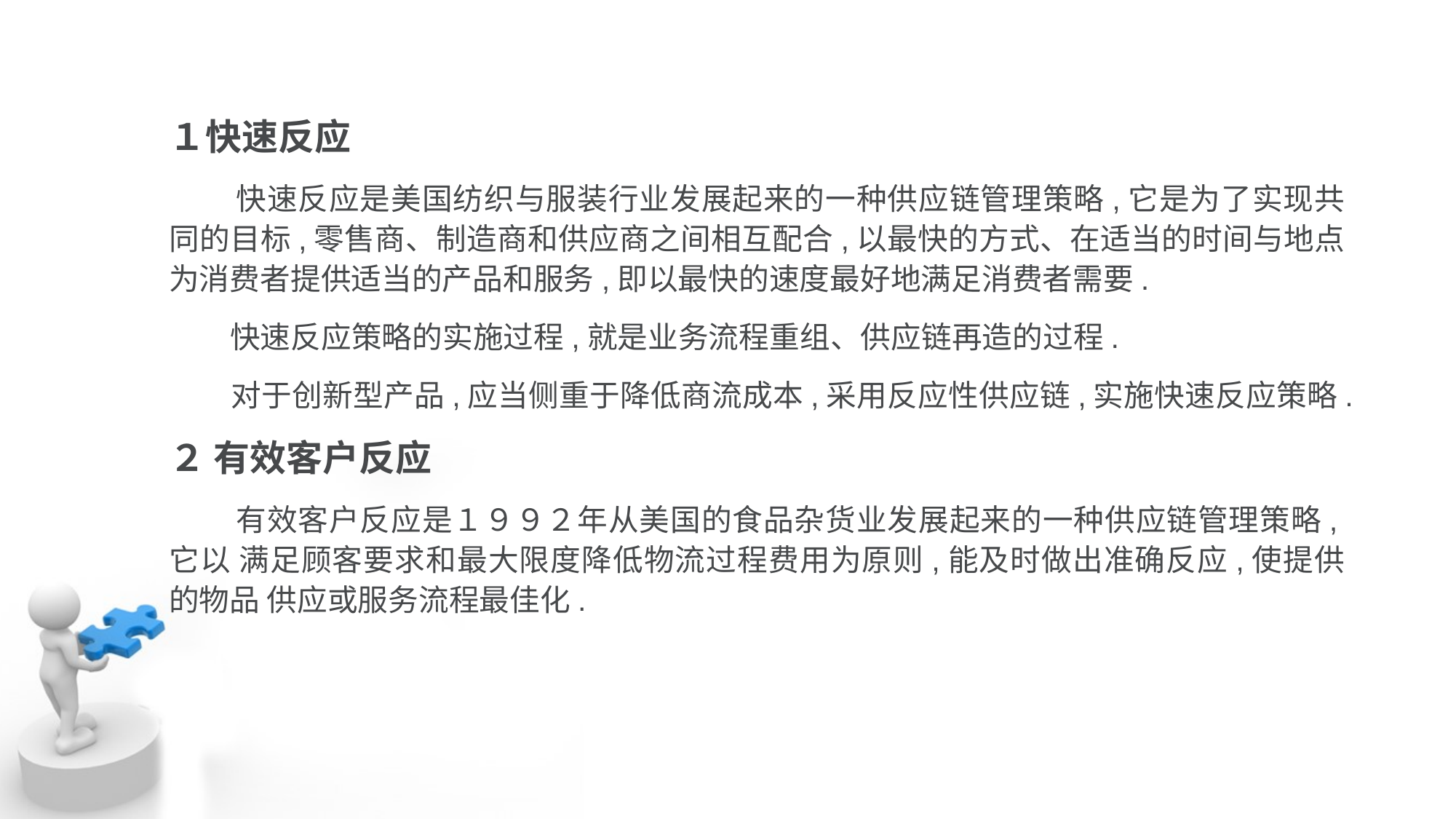

１快速反应
        快速反应是美国纺织与服装行业发展起来的一种供应链管理策略,它是为了实现共同的目标,零售商、制造商和供应商之间相互配合,以最快的方式、在适当的时间与地点为消费者提供适当的产品和服务,即以最快的速度最好地满足消费者需要.
        快速反应策略的实施过程,就是业务流程重组、供应链再造的过程.
        对于创新型产品,应当侧重于降低商流成本,采用反应性供应链,实施快速反应策略.
２ 有效客户反应
        有效客户反应是１９９２年从美国的食品杂货业发展起来的一种供应链管理策略,它以 满足顾客要求和最大限度降低物流过程费用为原则,能及时做出准确反应,使提供的物品 供应或服务流程最佳化.